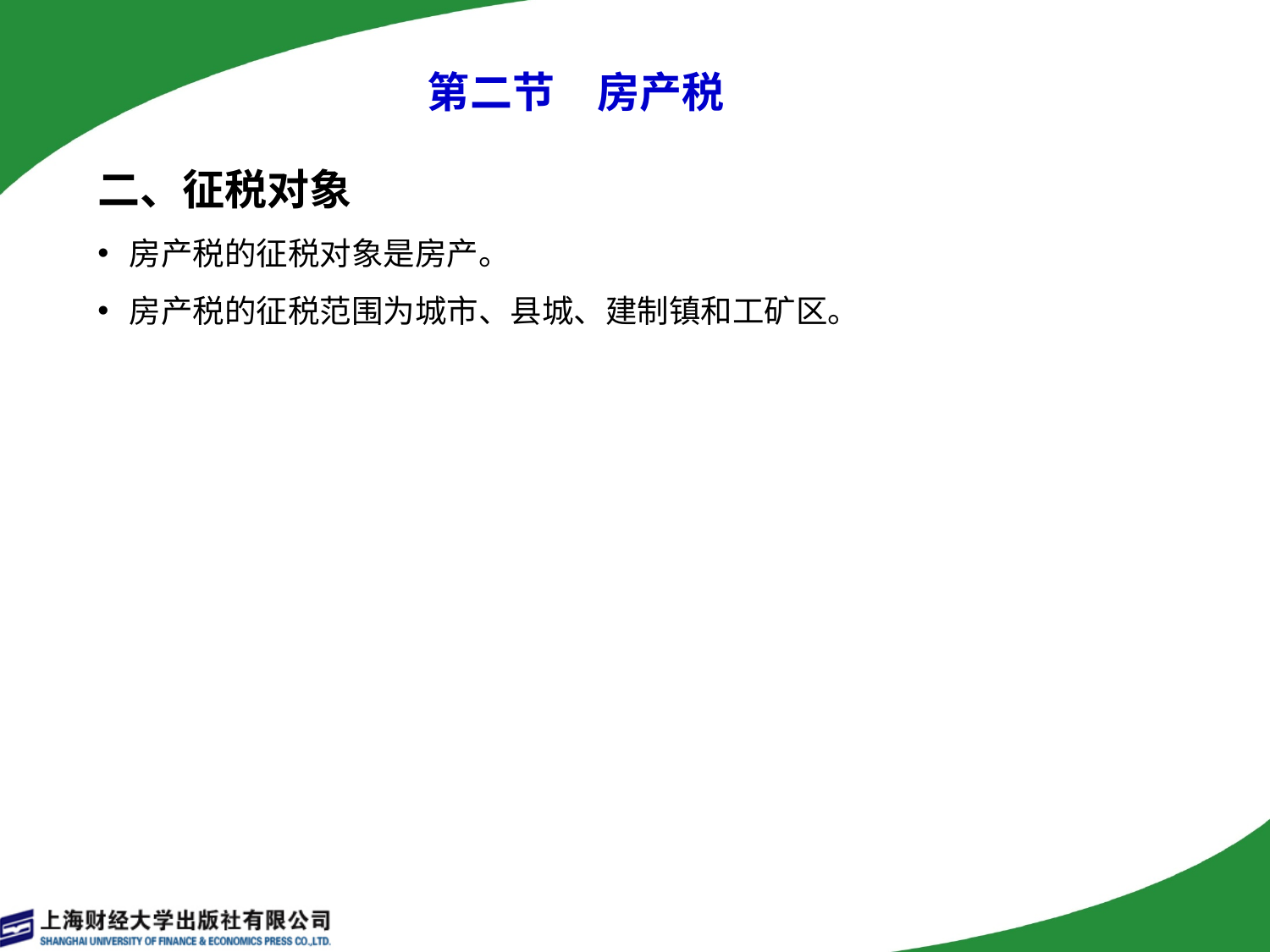

# 第二节　房产税
二、征税对象
房产税的征税对象是房产。
房产税的征税范围为城市、县城、建制镇和工矿区。